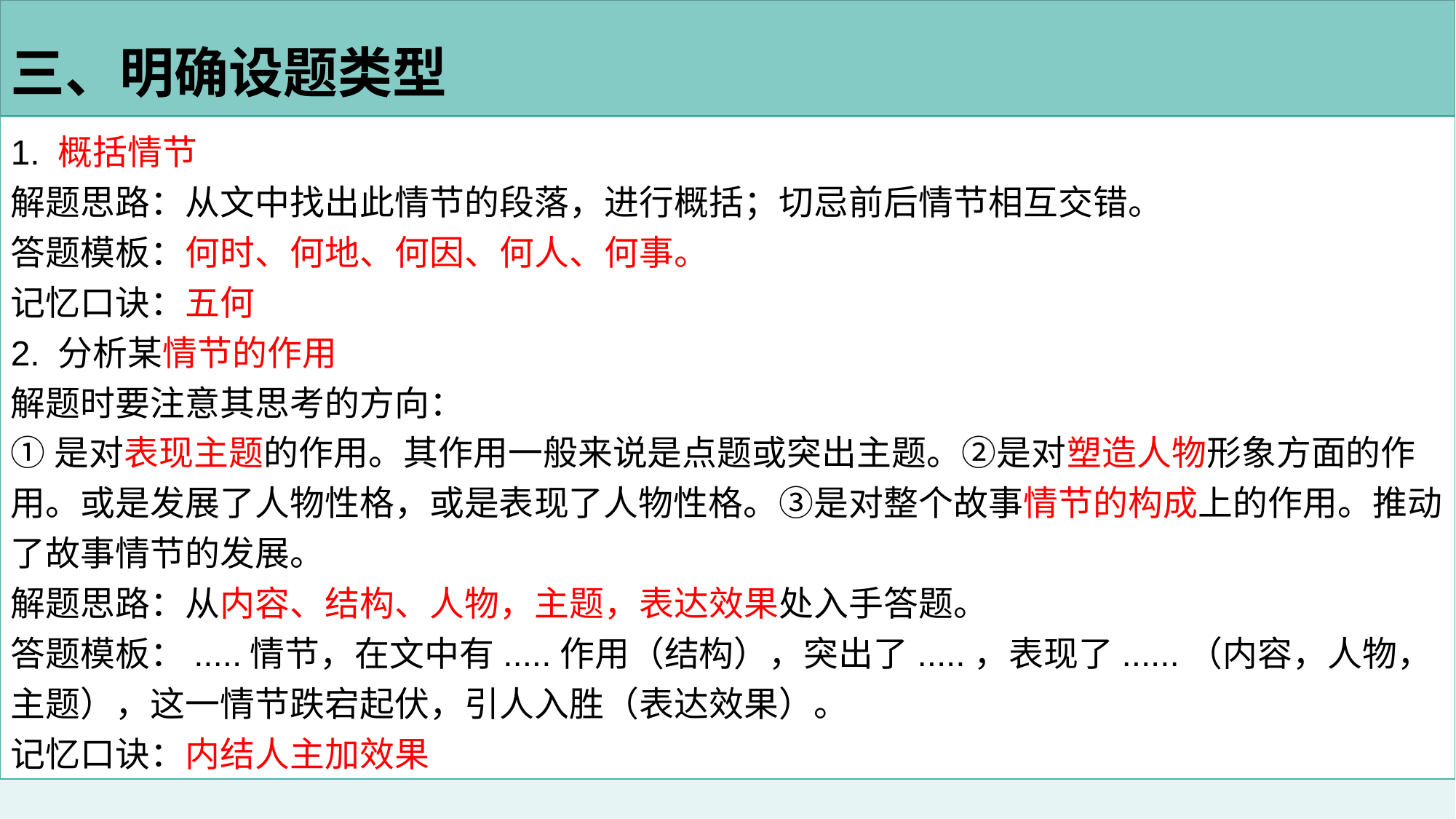

三、明确设题类型

1. 概括情节
解题思路：从文中找出此情节的段落，进行概括；切忌前后情节相互交错。
答题模板：何时、何地、何因、何人、何事。
记忆口诀：五何
2. 分析某情节的作用
解题时要注意其思考的方向：
①是对表现主题的作用。其作用一般来说是点题或突出主题。②是对塑造人物形象方面的作用。或是发展了人物性格，或是表现了人物性格。③是对整个故事情节的构成上的作用。推动了故事情节的发展。
解题思路：从内容、结构、人物，主题，表达效果处入手答题。
答题模板：.....情节，在文中有.....作用（结构），突出了.....，表现了......（内容，人物，主题），这一情节跌宕起伏，引人入胜（表达效果）。
记忆口诀：内结人主加效果